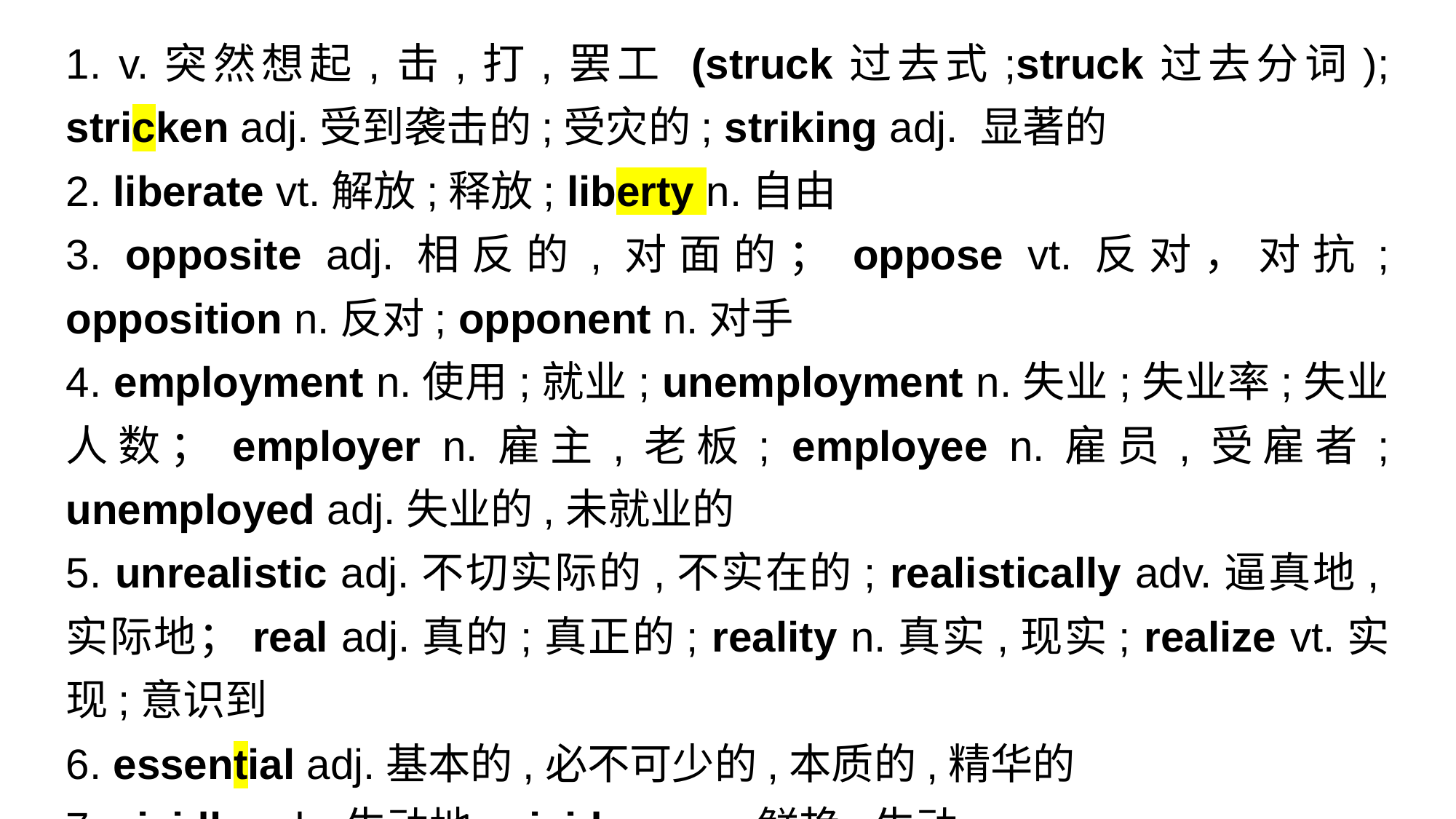

1. v.突然想起,击,打,罢工 (struck过去式;struck过去分词); stricken adj.受到袭击的;受灾的; striking adj. 显著的
2. liberate vt.解放;释放; liberty n.自由
3. opposite adj.相反的,对面的；oppose vt.反对，对抗; opposition n.反对; opponent n.对手
4. employment n.使用;就业; unemployment n.失业;失业率;失业人数；employer n.雇主,老板; employee n.雇员,受雇者; unemployed adj.失业的,未就业的
5. unrealistic adj.不切实际的,不实在的; realistically adv.逼真地,实际地；real adj.真的;真正的; reality n.真实,现实; realize vt.实现;意识到
6. essential adj.基本的,必不可少的,本质的,精华的
7. vividly adv.生动地; vividness n.鲜艳,生动